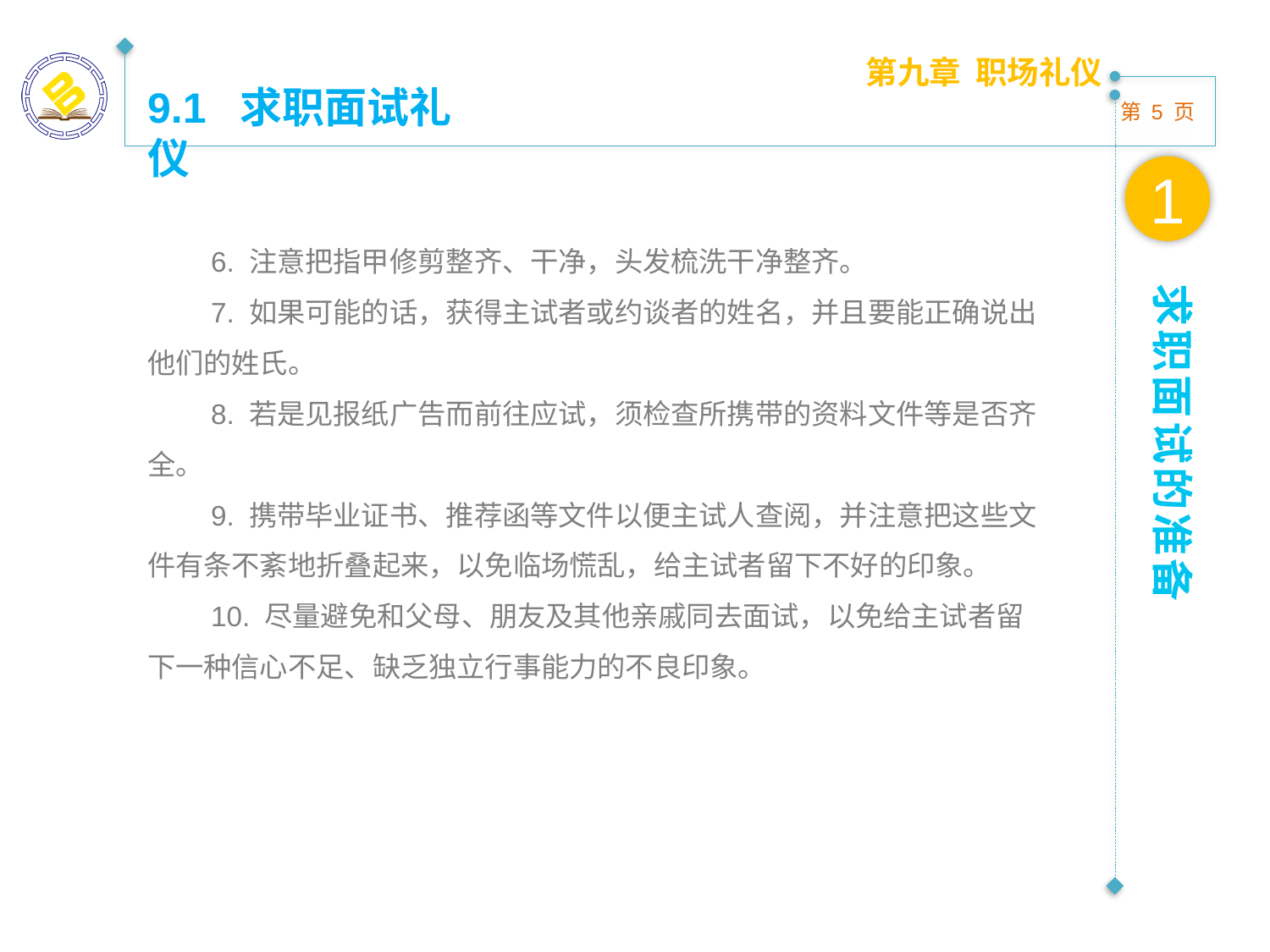

第九章  职场礼仪
9.1  求职面试礼仪
1
6. 注意把指甲修剪整齐、干净，头发梳洗干净整齐。
7. 如果可能的话，获得主试者或约谈者的姓名，并且要能正确说出他们的姓氏。
8. 若是见报纸广告而前往应试，须检查所携带的资料文件等是否齐全。
9. 携带毕业证书、推荐函等文件以便主试人查阅，并注意把这些文件有条不紊地折叠起来，以免临场慌乱，给主试者留下不好的印象。
10. 尽量避免和父母、朋友及其他亲戚同去面试，以免给主试者留下一种信心不足、缺乏独立行事能力的不良印象。
求职面试的准备